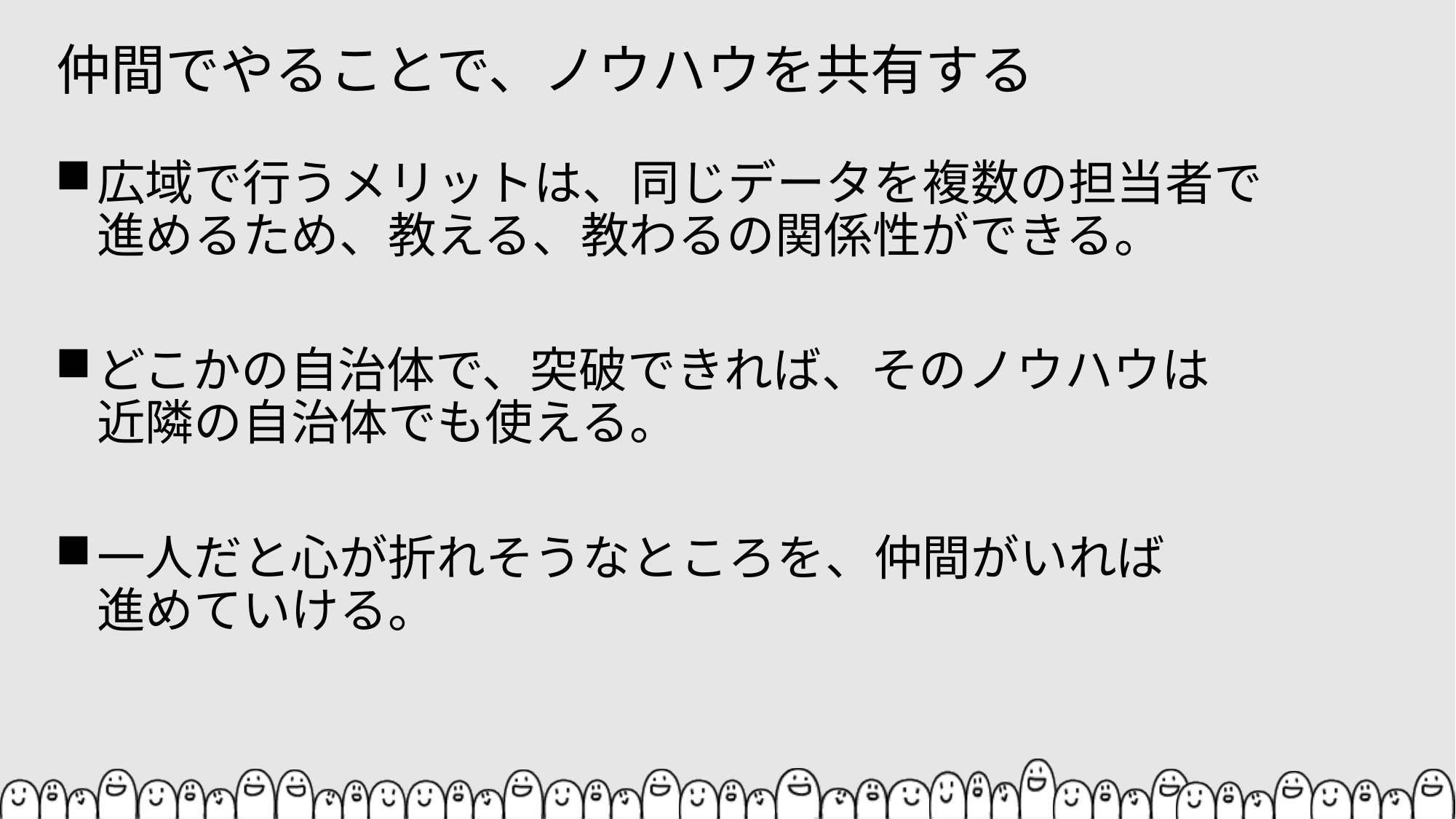

# 仲間でやることで、ノウハウを共有する
広域で行うメリットは、同じデータを複数の担当者で
進めるため、教える、教わるの関係性ができる。

どこかの自治体で、突破できれば、そのノウハウは
近隣の自治体でも使える。

一人だと心が折れそうなところを、仲間がいれば
進めていける。